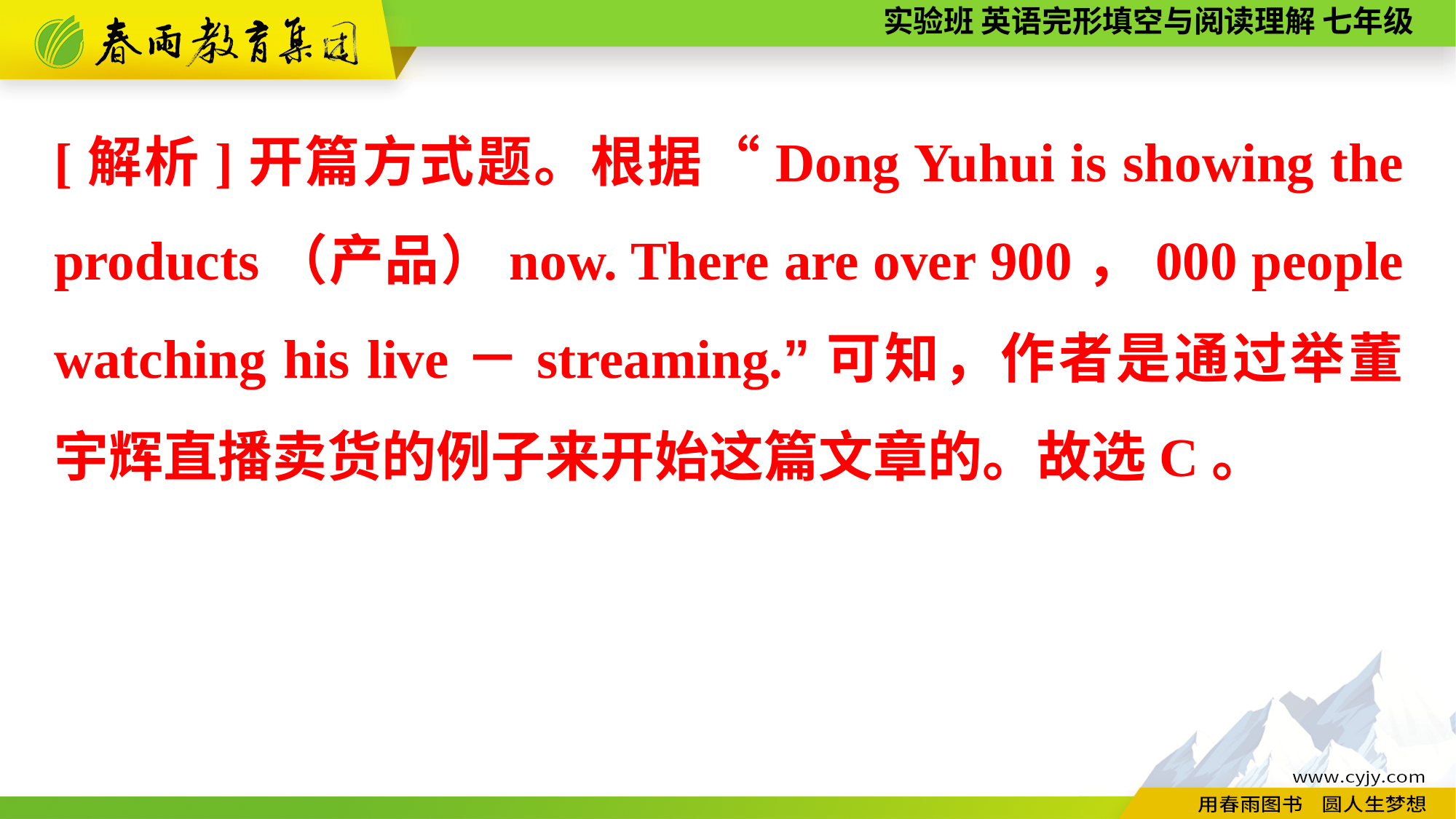

[解析]开篇方式题。根据“Dong Yuhui is showing the products（产品）now. There are over 900，000 people watching his live－streaming.”可知，作者是通过举董宇辉直播卖货的例子来开始这篇文章的。故选C。